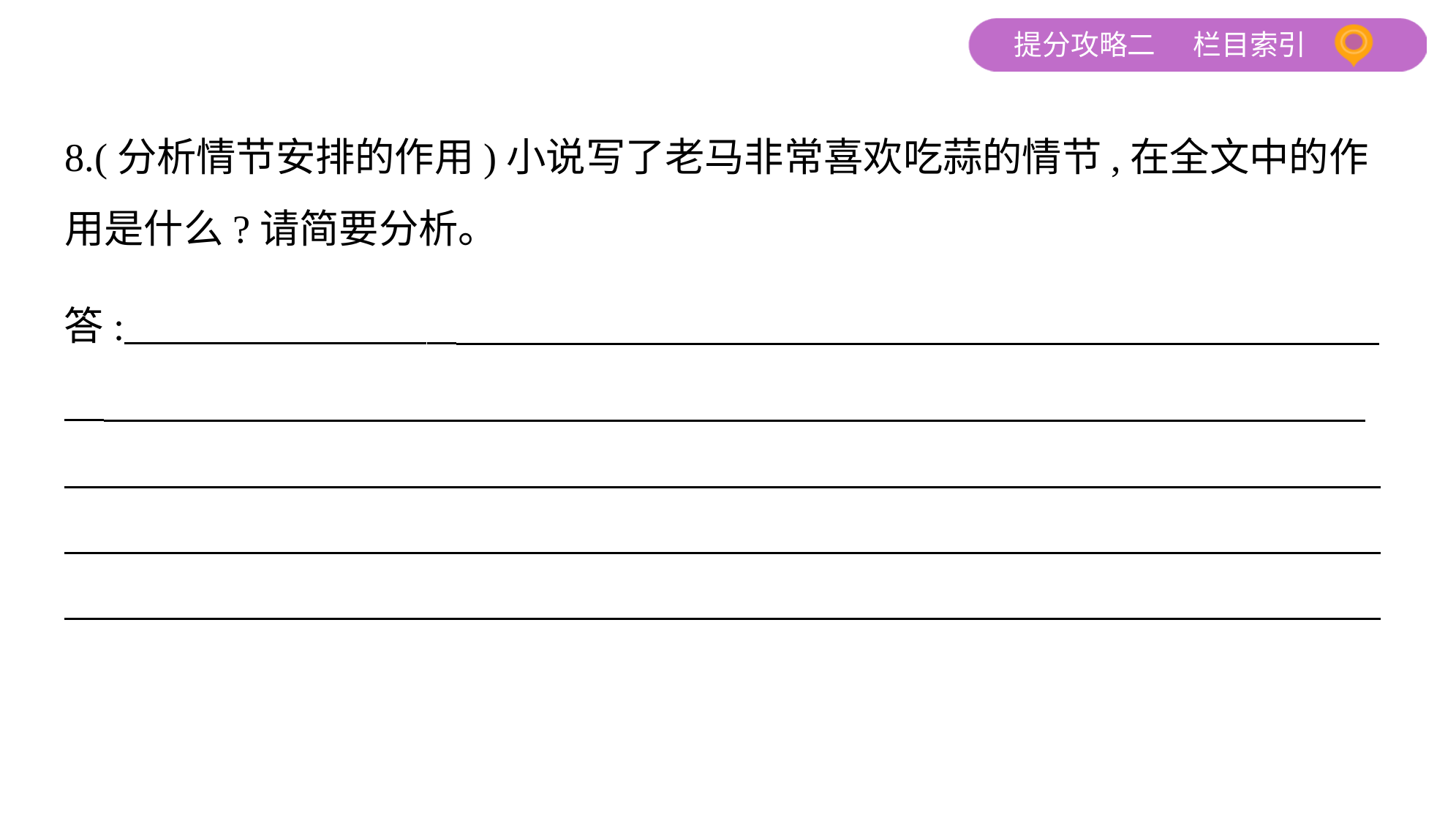

8.(分析情节安排的作用)小说写了老马非常喜欢吃蒜的情节,在全文中的作
用是什么?请简要分析。
答: